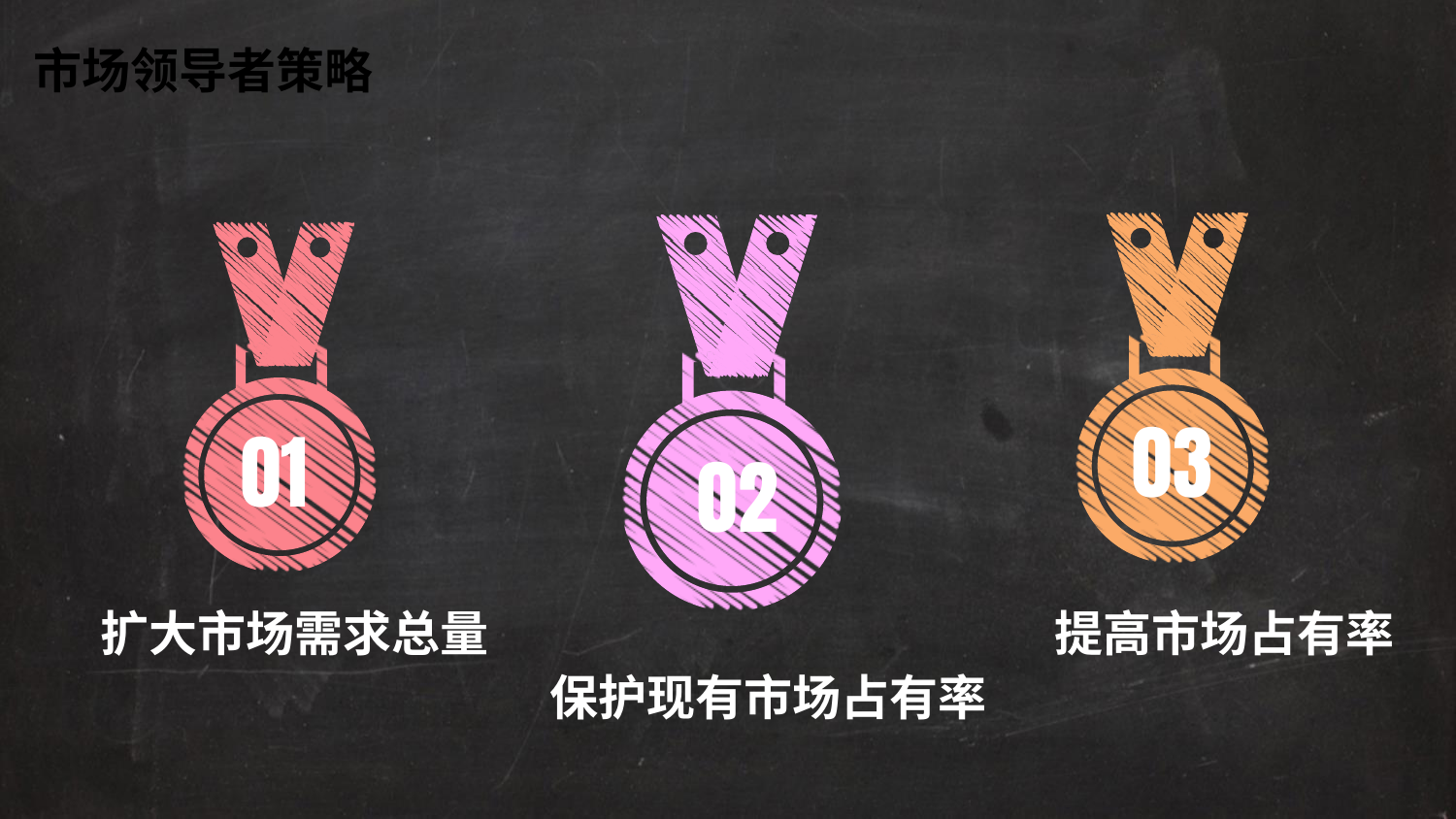

市场领导者策略

03

02

01
提高市场占有率
扩大市场需求总量
保护现有市场占有率